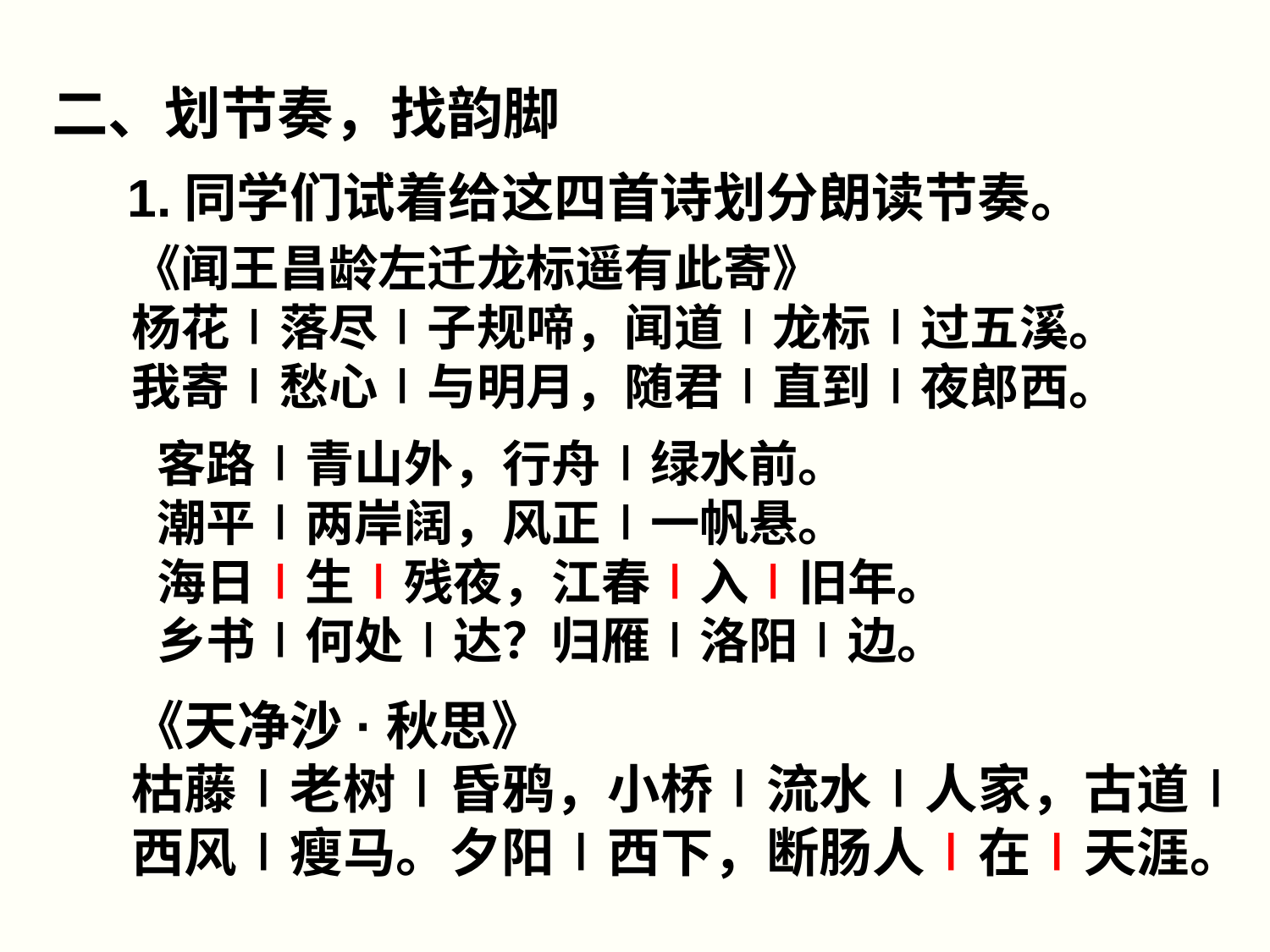

二、划节奏，找韵脚
1.同学们试着给这四首诗划分朗读节奏。
《闻王昌龄左迁龙标遥有此寄》
杨花∣落尽∣子规啼，闻道∣龙标∣过五溪。我寄∣愁心∣与明月，随君∣直到∣夜郎西。
客路∣青山外，行舟∣绿水前。
潮平∣两岸阔，风正∣一帆悬。
海日∣生∣残夜，江春∣入∣旧年。
乡书∣何处∣达？归雁∣洛阳∣边。
《天净沙·秋思》
枯藤∣老树∣昏鸦，小桥∣流水∣人家，古道∣西风∣瘦马。夕阳∣西下，断肠人∣在∣天涯。